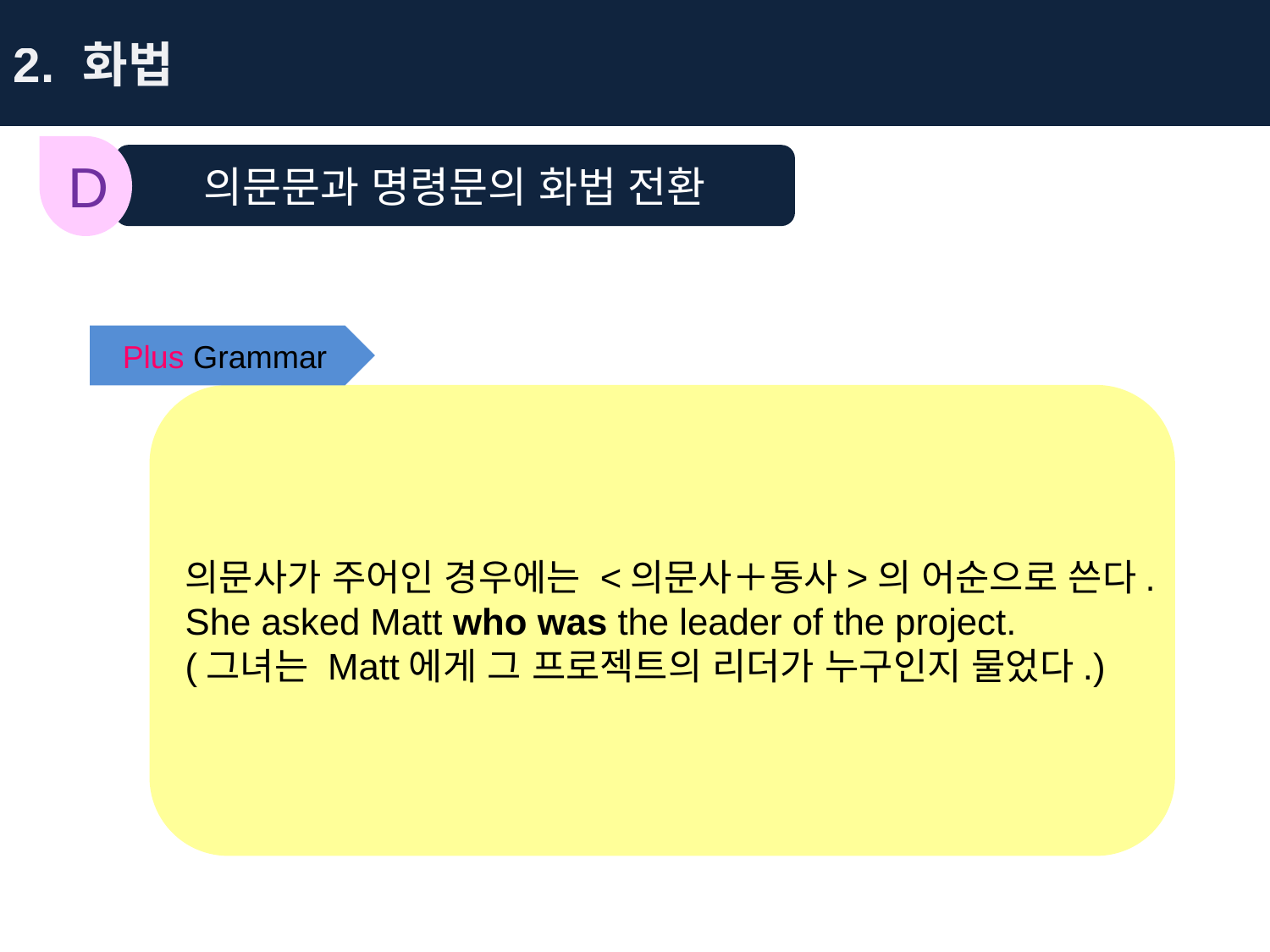

2. 화법

의문문과 명령문의 화법 전환
D
Plus Grammar
의문사가 주어인 경우에는 <의문사＋동사>의 어순으로 쓴다.
She asked Matt who was the leader of the project.
(그녀는 Matt에게 그 프로젝트의 리더가 누구인지 물었다.)